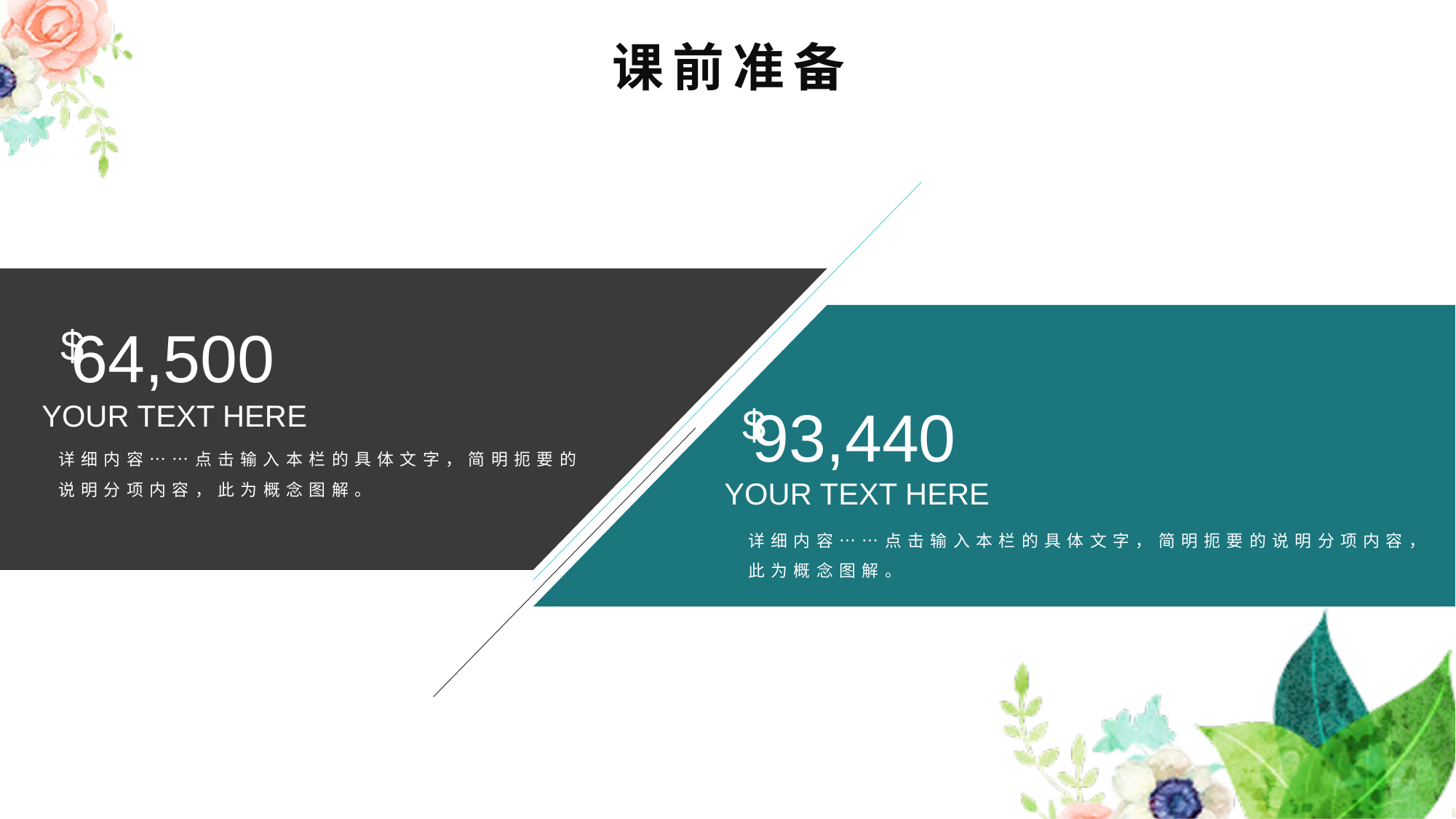

课前准备

64,500
$
93,440
$
YOUR TEXT HERE
详细内容……点击输入本栏的具体文字，简明扼要的说明分项内容，此为概念图解。
YOUR TEXT HERE
详细内容……点击输入本栏的具体文字，简明扼要的说明分项内容，此为概念图解。